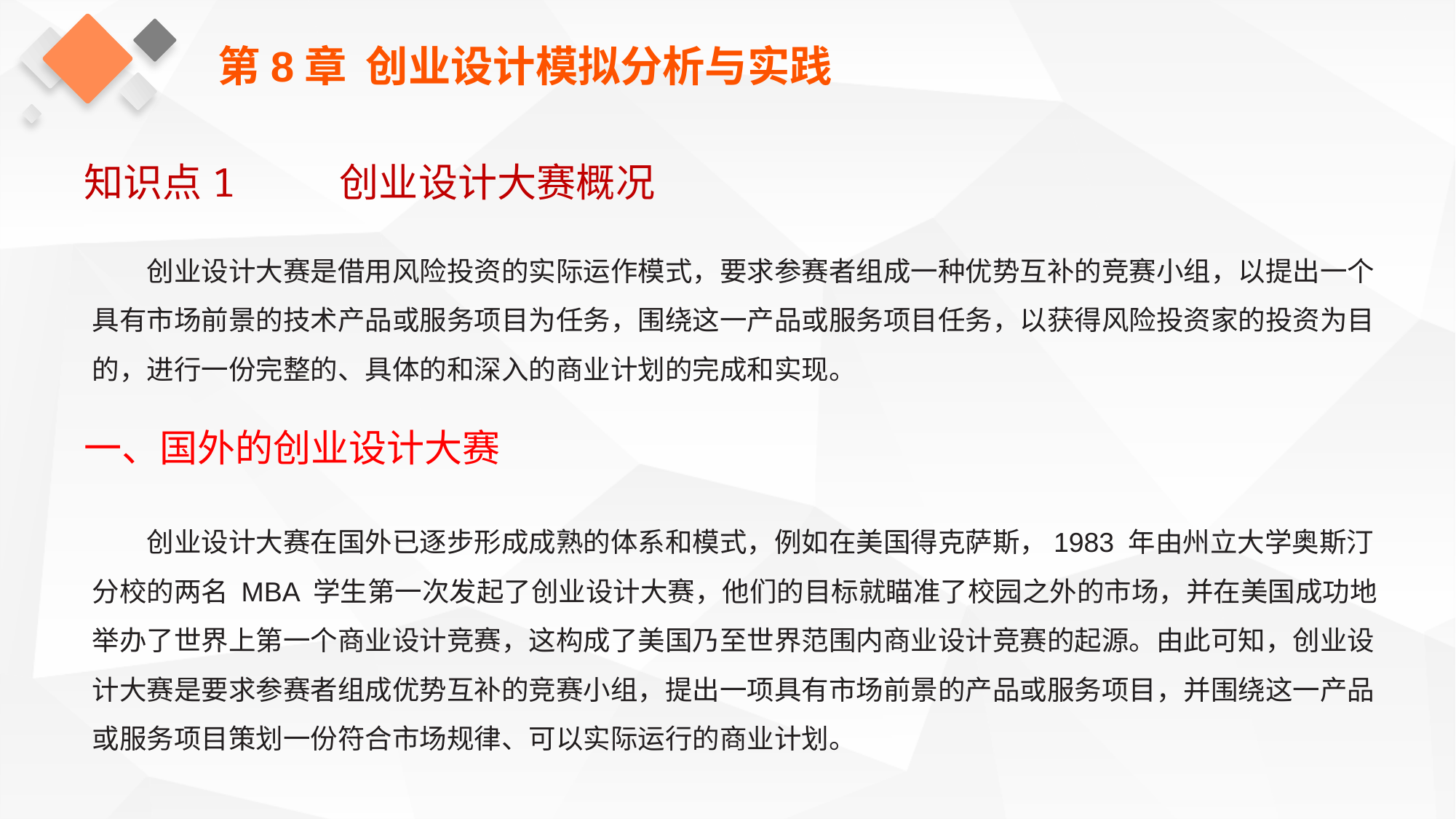

第8章  创业设计模拟分析与实践
知识点1    创业设计大赛概况
创业设计大赛是借用风险投资的实际运作模式，要求参赛者组成一种优势互补的竞赛小组，以提出一个具有市场前景的技术产品或服务项目为任务，围绕这一产品或服务项目任务，以获得风险投资家的投资为目的，进行一份完整的、具体的和深入的商业计划的完成和实现。
一、国外的创业设计大赛
创业设计大赛在国外已逐步形成成熟的体系和模式，例如在美国得克萨斯，1983 年由州立大学奥斯汀分校的两名 MBA 学生第一次发起了创业设计大赛，他们的目标就瞄准了校园之外的市场，并在美国成功地举办了世界上第一个商业设计竞赛，这构成了美国乃至世界范围内商业设计竞赛的起源。由此可知，创业设计大赛是要求参赛者组成优势互补的竞赛小组，提出一项具有市场前景的产品或服务项目，并围绕这一产品或服务项目策划一份符合市场规律、可以实际运行的商业计划。